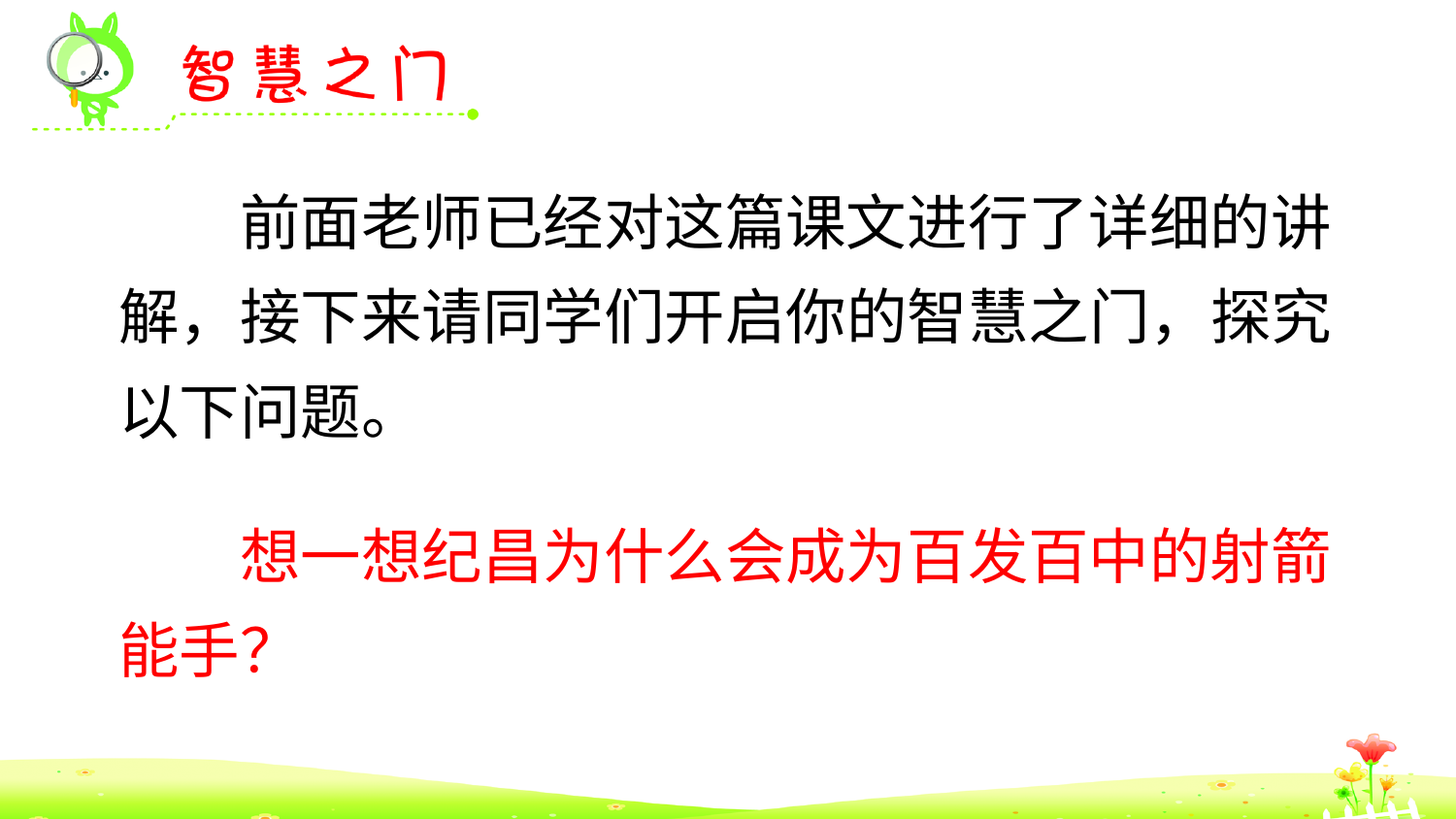

前面老师已经对这篇课文进行了详细的讲解，接下来请同学们开启你的智慧之门，探究以下问题。
想一想纪昌为什么会成为百发百中的射箭能手？